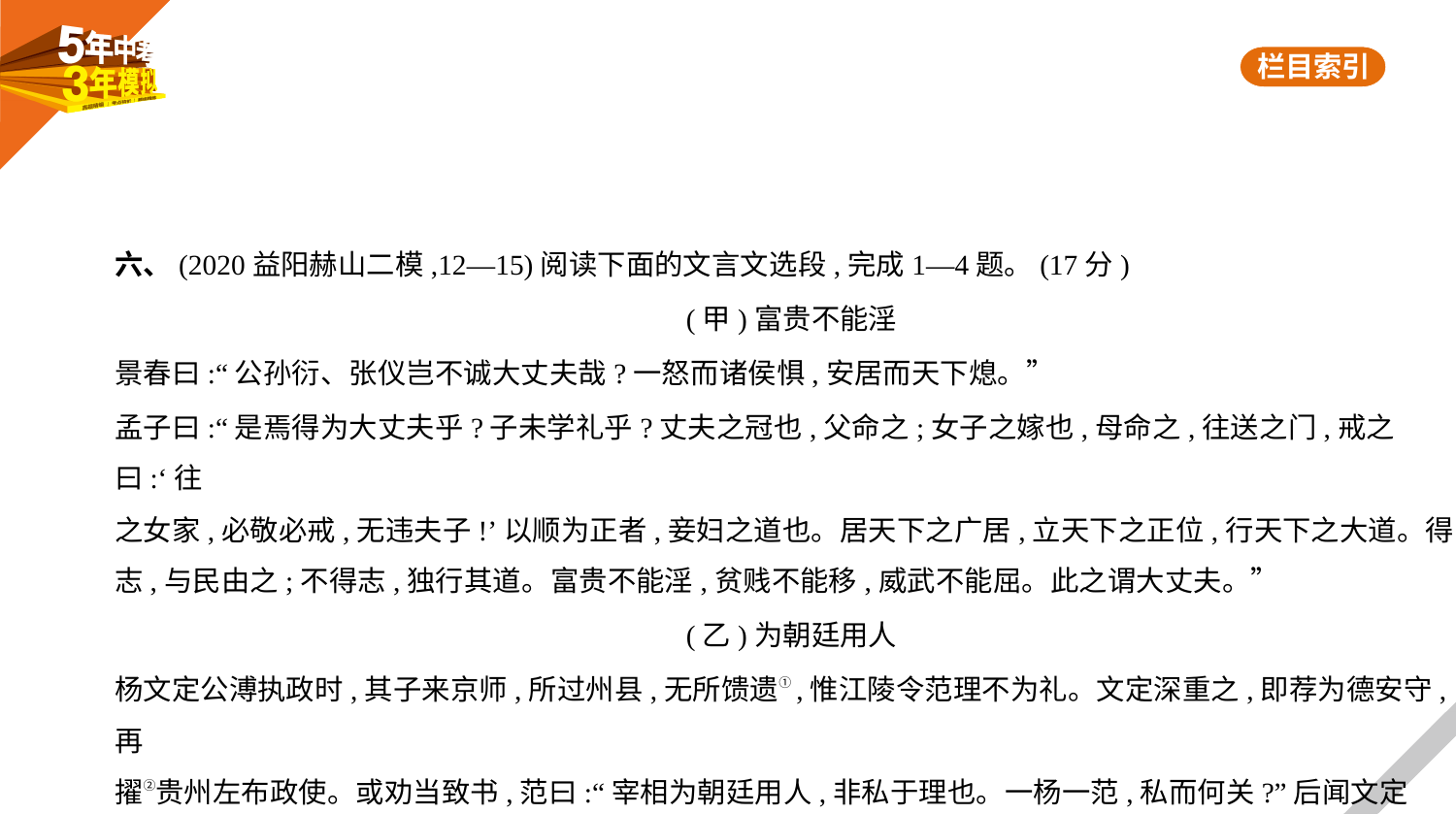

六、(2020益阳赫山二模,12—15)阅读下面的文言文选段,完成1—4题。(17分)
(甲)富贵不能淫
景春曰:“公孙衍、张仪岂不诚大丈夫哉?一怒而诸侯惧,安居而天下熄。”
孟子曰:“是焉得为大丈夫乎?子未学礼乎?丈夫之冠也,父命之;女子之嫁也,母命之,往送之门,戒之曰:‘往
之女家,必敬必戒,无违夫子!’以顺为正者,妾妇之道也。居天下之广居,立天下之正位,行天下之大道。得
志,与民由之;不得志,独行其道。富贵不能淫,贫贱不能移,威武不能屈。此之谓大丈夫。”
(乙)为朝廷用人
杨文定公溥执政时,其子来京师,所过州县,无所馈遗①,惟江陵令范理不为礼。文定深重之,即荐为德安守,再
擢②贵州左布政使。或劝当致书,范曰:“宰相为朝廷用人,非私于理也。一杨一范,私而何关?”后闻文定
卒,乃祭而哭之,以谢知己。